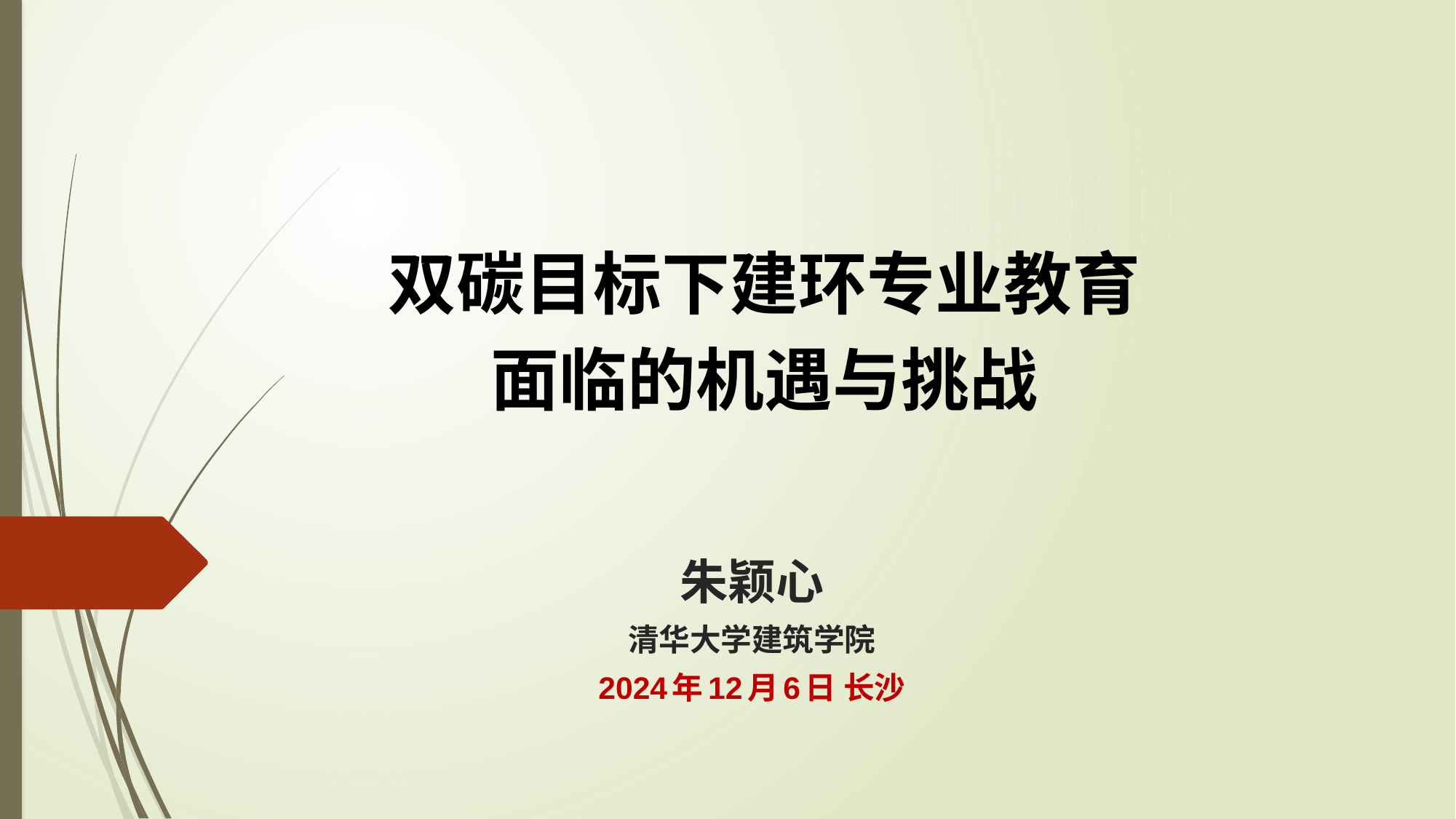

双碳目标下建环专业教育
面临的机遇与挑战
# 朱颖心 清华大学建筑学院 2024年12月6日 长沙